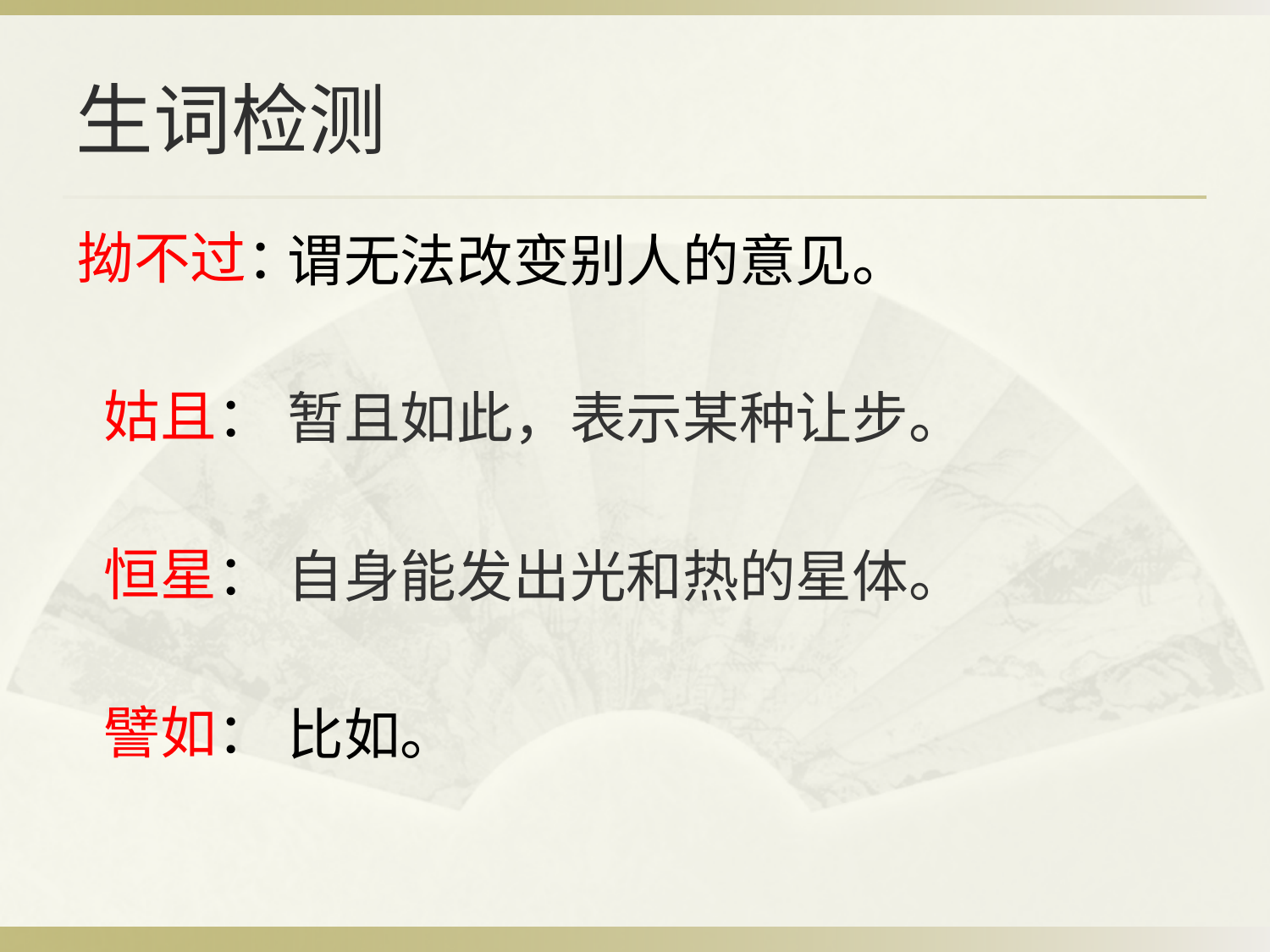

# 生词检测
拗不过：

 姑且：

 恒星：

 譬如：
谓无法改变别人的意见。

暂且如此，表示某种让步。

自身能发出光和热的星体。

比如。